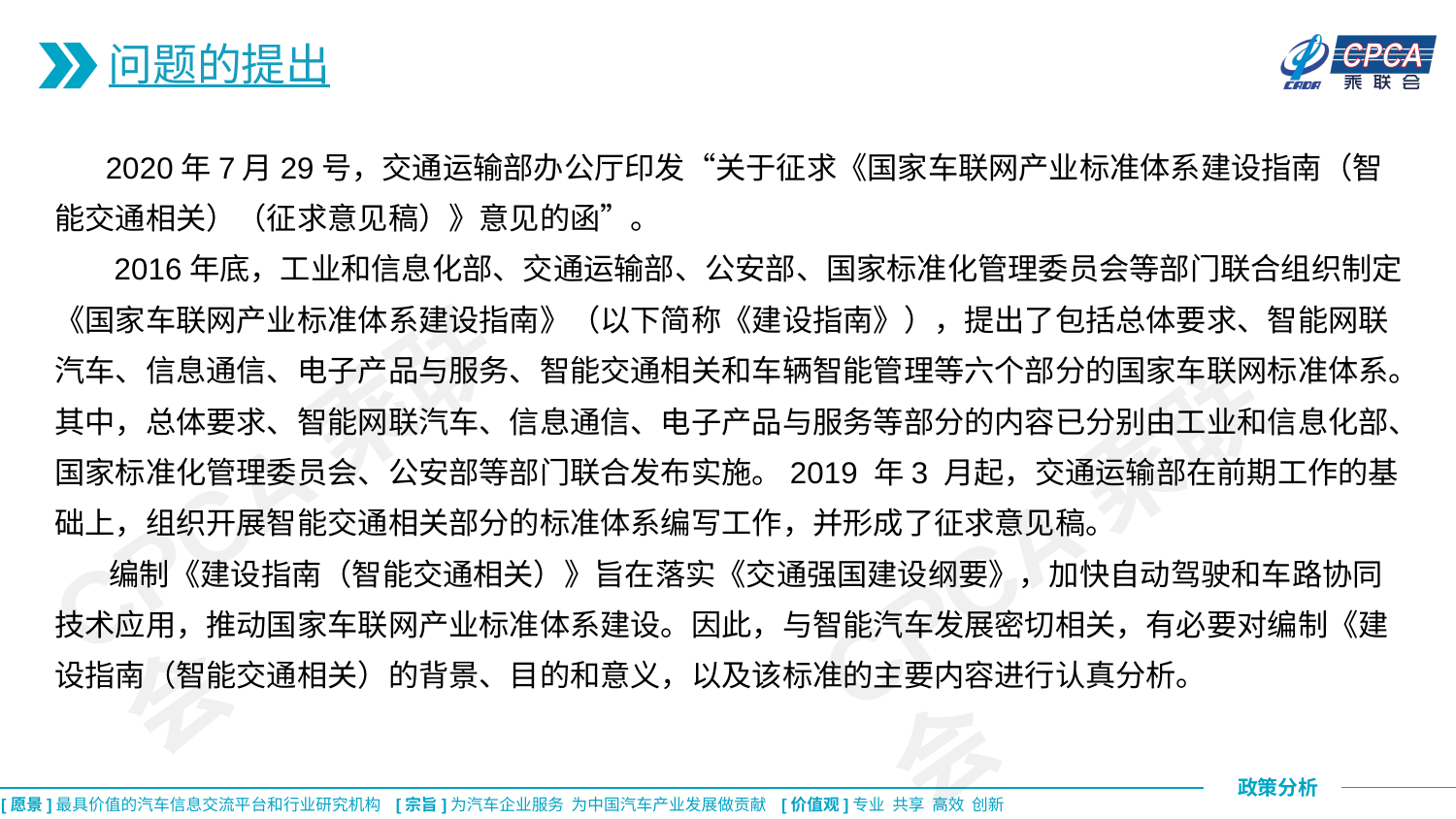

问题的提出
      2020年7月29号，交通运输部办公厅印发“关于征求《国家车联网产业标准体系建设指南（智能交通相关）（征求意见稿）》意见的函”。
       2016年底，工业和信息化部、交通运输部、公安部、国家标准化管理委员会等部门联合组织制定《国家车联网产业标准体系建设指南》（以下简称《建设指南》），提出了包括总体要求、智能网联汽车、信息通信、电子产品与服务、智能交通相关和车辆智能管理等六个部分的国家车联网标准体系。其中，总体要求、智能网联汽车、信息通信、电子产品与服务等部分的内容已分别由工业和信息化部、国家标准化管理委员会、公安部等部门联合发布实施。2019 年3 月起，交通运输部在前期工作的基础上，组织开展智能交通相关部分的标准体系编写工作，并形成了征求意见稿。
       编制《建设指南（智能交通相关）》旨在落实《交通强国建设纲要》，加快自动驾驶和车路协同技术应用，推动国家车联网产业标准体系建设。因此，与智能汽车发展密切相关，有必要对编制《建设指南（智能交通相关）的背景、目的和意义，以及该标准的主要内容进行认真分析。
CPCA乘联会
CPCA乘联会